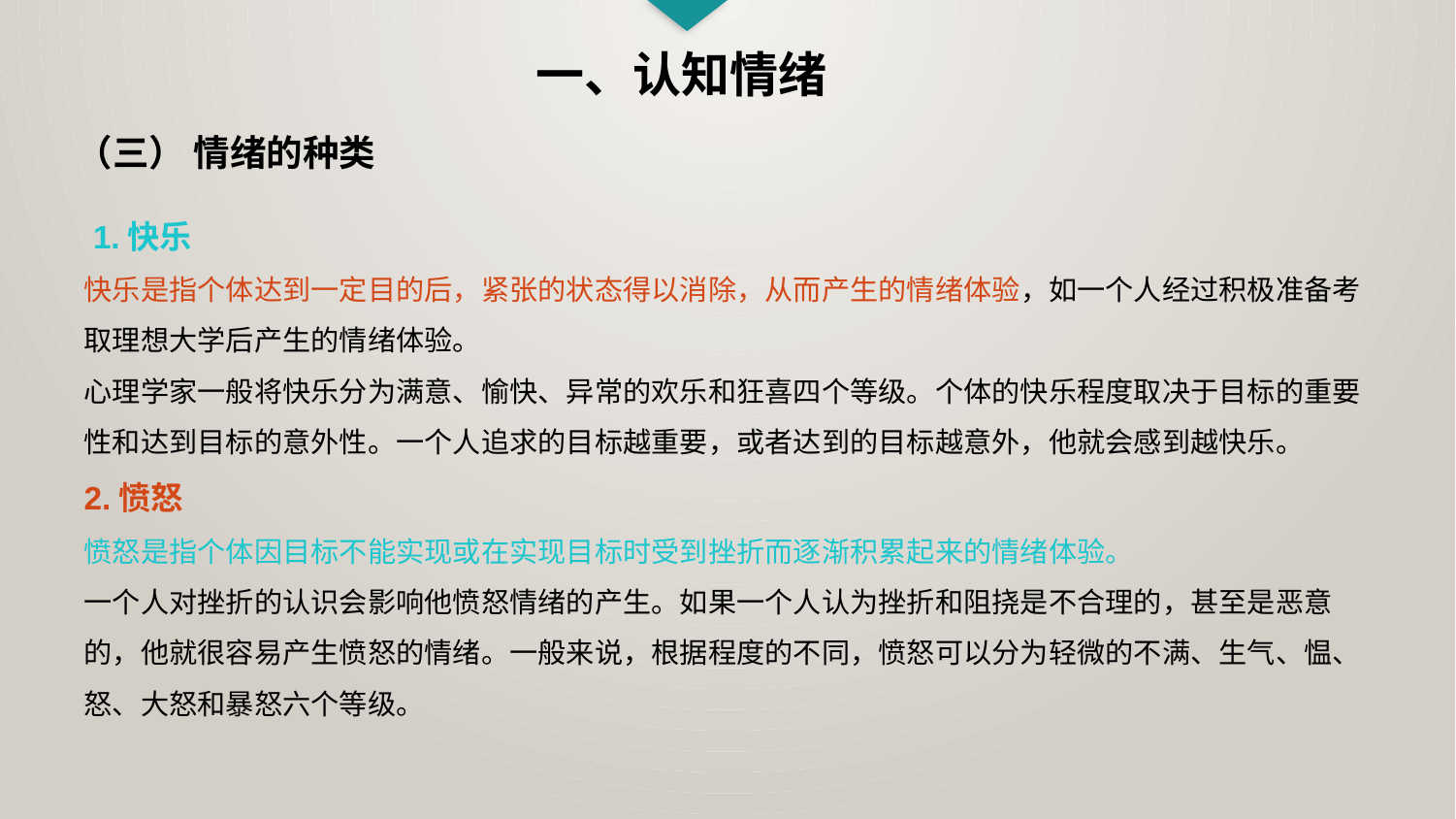

一、认知情绪
（三） 情绪的种类
 1.快乐
快乐是指个体达到一定目的后，紧张的状态得以消除，从而产生的情绪体验，如一个人经过积极准备考取理想大学后产生的情绪体验。
心理学家一般将快乐分为满意、愉快、异常的欢乐和狂喜四个等级。个体的快乐程度取决于目标的重要性和达到目标的意外性。一个人追求的目标越重要，或者达到的目标越意外，他就会感到越快乐。
2.愤怒
愤怒是指个体因目标不能实现或在实现目标时受到挫折而逐渐积累起来的情绪体验。
一个人对挫折的认识会影响他愤怒情绪的产生。如果一个人认为挫折和阻挠是不合理的，甚至是恶意的，他就很容易产生愤怒的情绪。一般来说，根据程度的不同，愤怒可以分为轻微的不满、生气、愠、怒、大怒和暴怒六个等级。
50